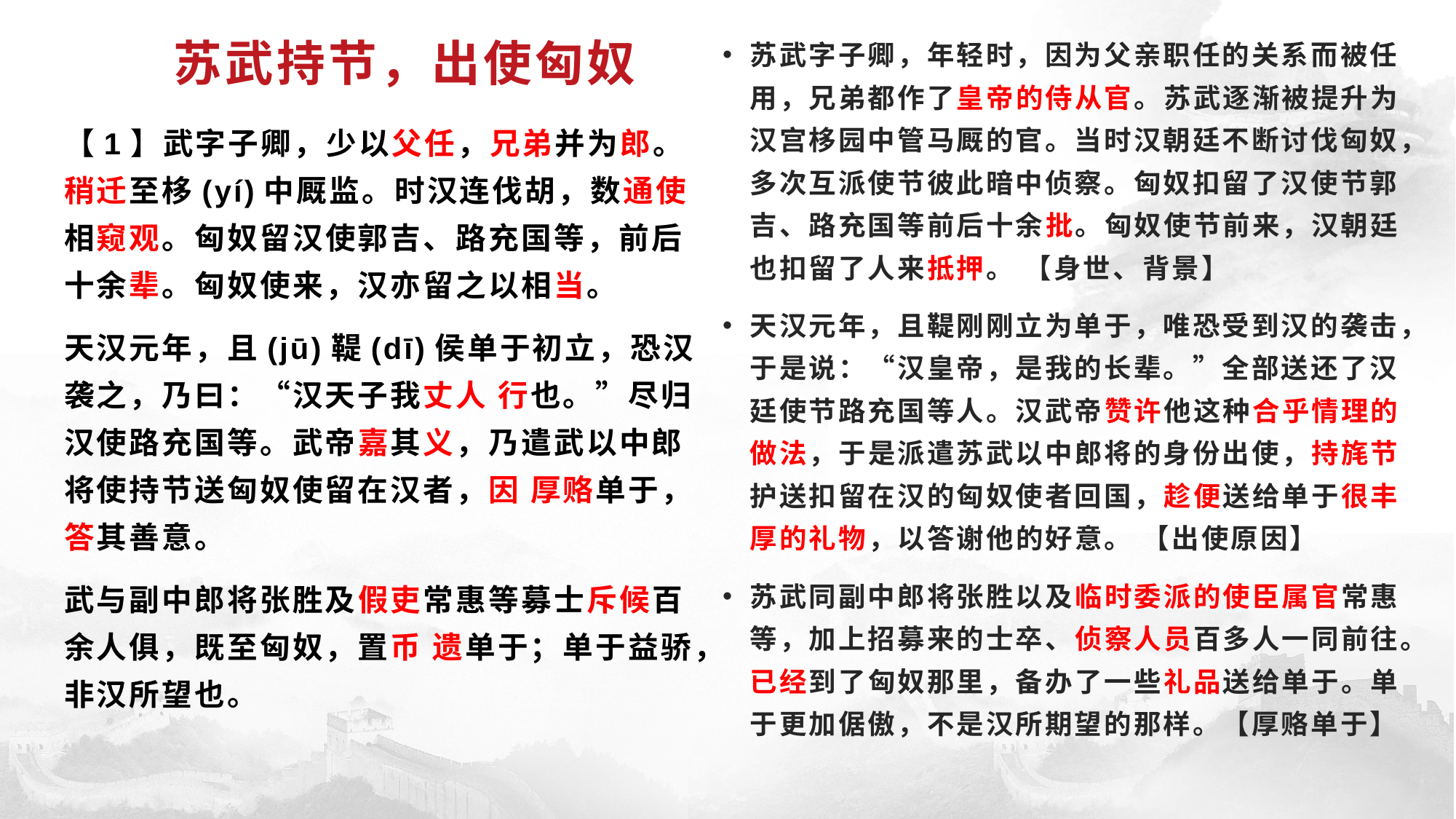

# 苏武持节，出使匈奴
苏武字子卿，年轻时，因为父亲职任的关系而被任用，兄弟都作了皇帝的侍从官。苏武逐渐被提升为汉宫栘园中管马厩的官。当时汉朝廷不断讨伐匈奴，多次互派使节彼此暗中侦察。匈奴扣留了汉使节郭吉、路充国等前后十余批。匈奴使节前来，汉朝廷也扣留了人来抵押。 【身世、背景】
天汉元年，且鞮刚刚立为单于，唯恐受到汉的袭击，于是说：“汉皇帝，是我的长辈。”全部送还了汉廷使节路充国等人。汉武帝赞许他这种合乎情理的做法，于是派遣苏武以中郎将的身份出使，持旄节护送扣留在汉的匈奴使者回国，趁便送给单于很丰厚的礼物，以答谢他的好意。 【出使原因】
苏武同副中郎将张胜以及临时委派的使臣属官常惠等，加上招募来的士卒、侦察人员百多人一同前往。已经到了匈奴那里，备办了一些礼品送给单于。单于更加倨傲，不是汉所期望的那样。【厚赂单于】
【1】武字子卿，少以父任，兄弟并为郎。稍迁至栘(yí)中厩监。时汉连伐胡，数通使相窥观。匈奴留汉使郭吉、路充国等，前后十余辈。匈奴使来，汉亦留之以相当。
天汉元年，且(jū)鞮(dī)侯单于初立，恐汉袭之，乃曰：“汉天子我丈人 行也。”尽归汉使路充国等。武帝嘉其义，乃遣武以中郎将使持节送匈奴使留在汉者，因 厚赂单于，答其善意。
武与副中郎将张胜及假吏常惠等募士斥候百余人俱，既至匈奴，置币 遗单于；单于益骄，非汉所望也。